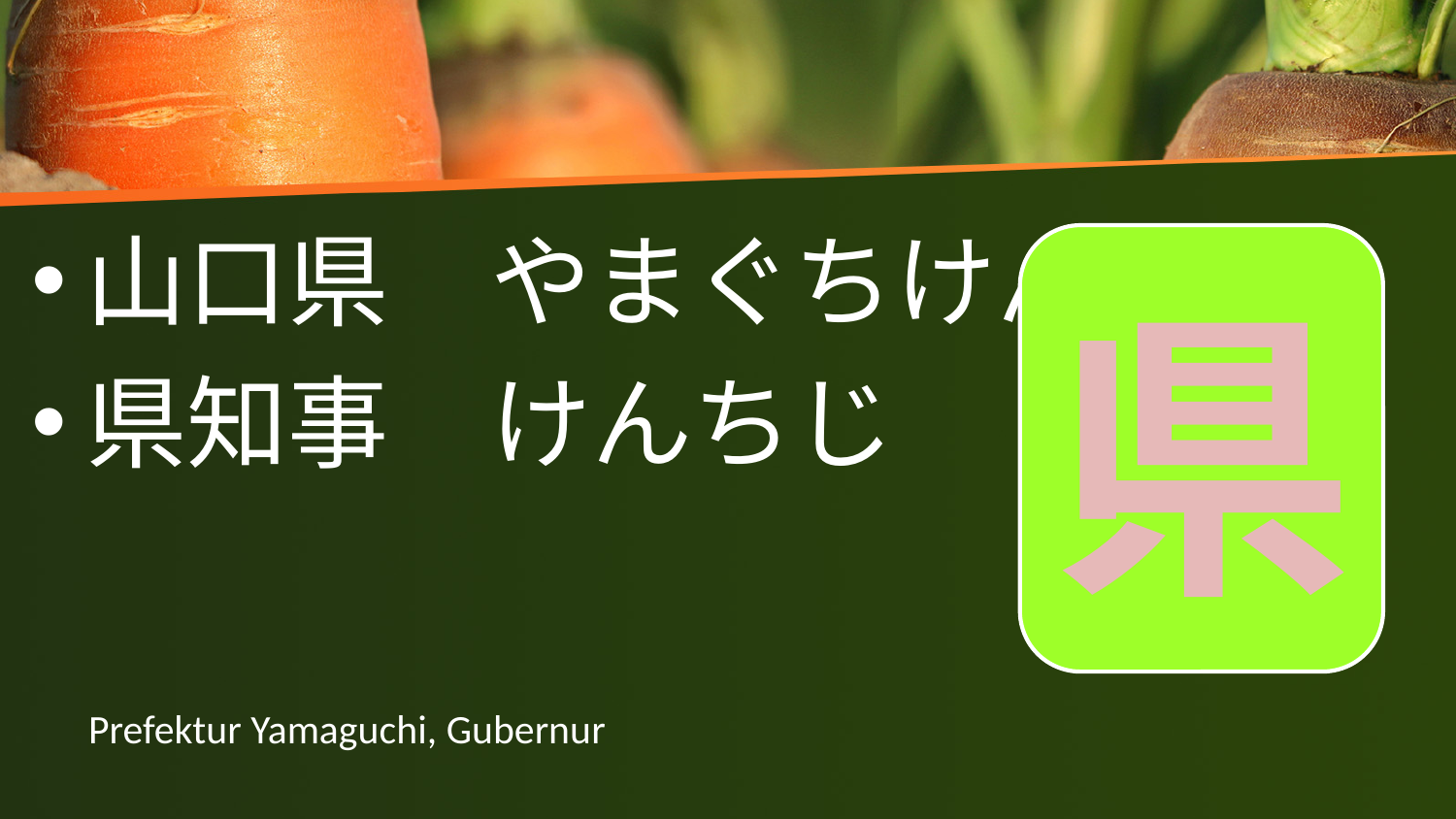

山口県　やまぐちけん
県知事　けんちじ

県
# Prefektur Yamaguchi, Gubernur